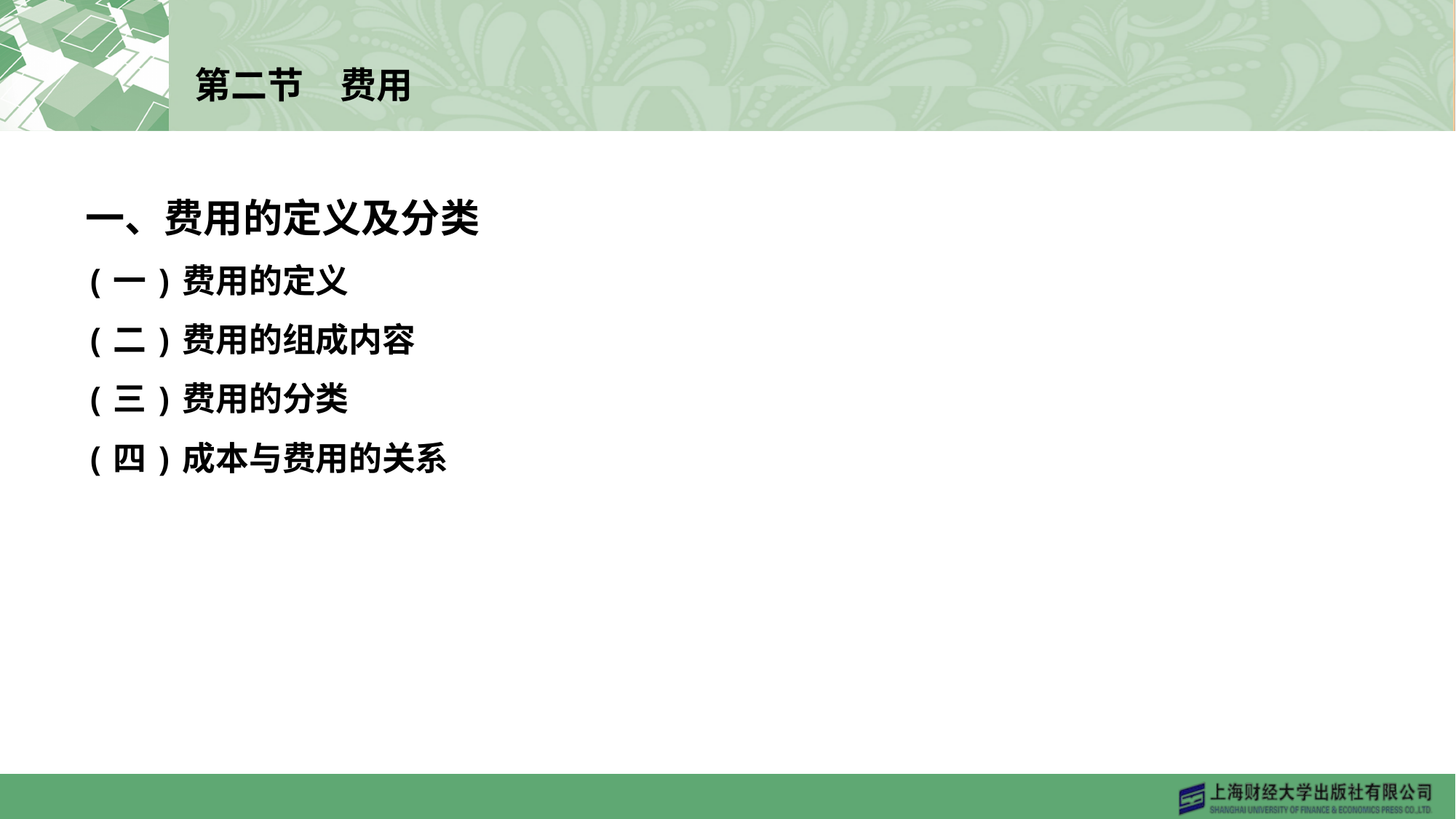

# 第二节　费用
一、费用的定义及分类
(一)费用的定义
(二)费用的组成内容
(三)费用的分类
(四)成本与费用的关系